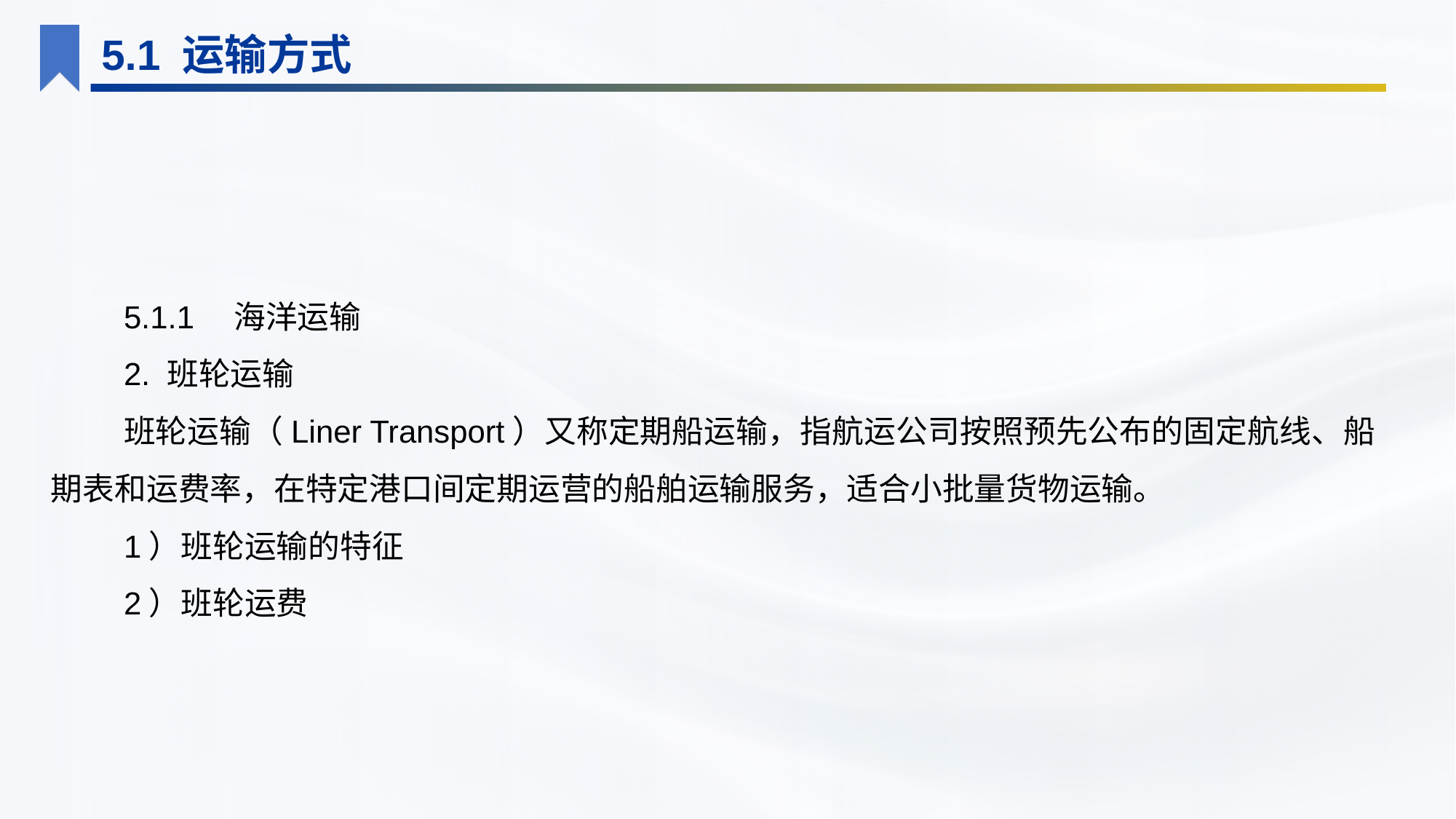

5.1 运输方式
5.1.1　海洋运输
2. 班轮运输
班轮运输（Liner Transport）又称定期船运输，指航运公司按照预先公布的固定航线、船期表和运费率，在特定港口间定期运营的船舶运输服务，适合小批量货物运输。
1）班轮运输的特征
2）班轮运费